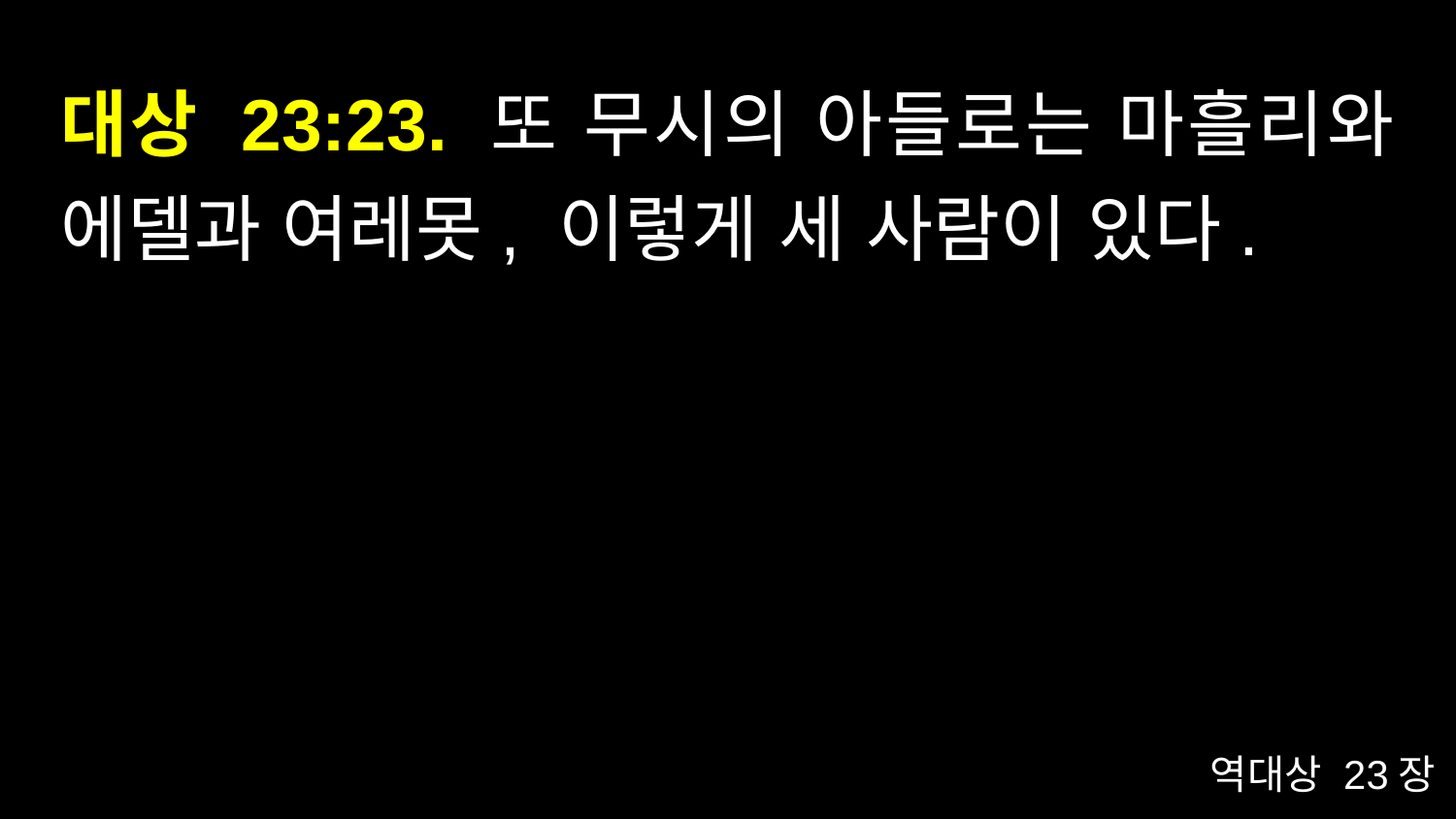

# 대상 23:23. 또 무시의 아들로는 마흘리와 에델과 여레못, 이렇게 세 사람이 있다.
역대상 23장